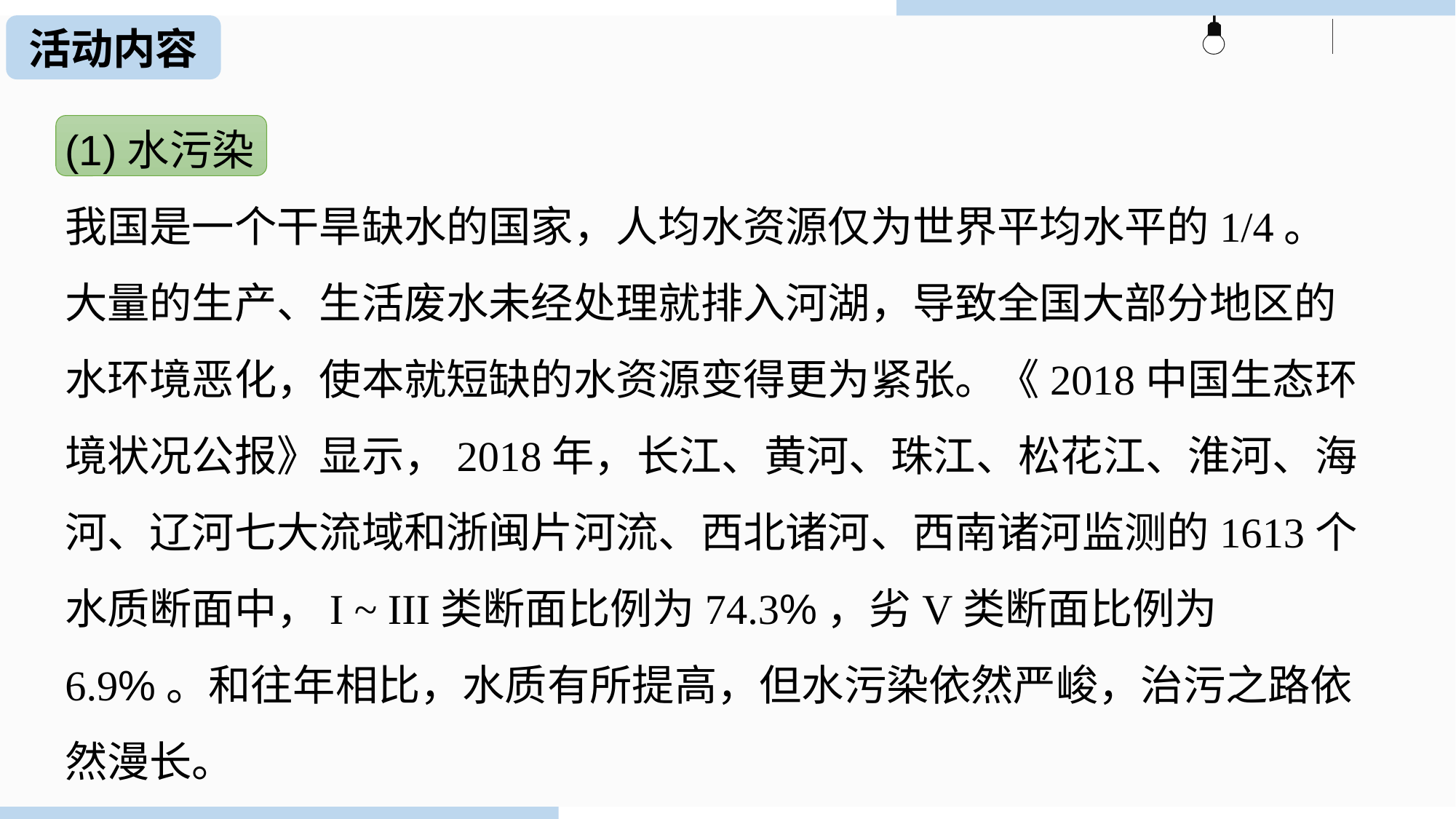

活动内容
(1)水污染
我国是一个干旱缺水的国家，人均水资源仅为世界平均水平的1/4。大量的生产、生活废水未经处理就排入河湖，导致全国大部分地区的水环境恶化，使本就短缺的水资源变得更为紧张。《2018中国生态环境状况公报》显示，2018年，长江、黄河、珠江、松花江、淮河、海河、辽河七大流域和浙闽片河流、西北诸河、西南诸河监测的1613个水质断面中，I ~ III类断面比例为74.3%，劣V类断面比例为6.9%。和往年相比，水质有所提高，但水污染依然严峻，治污之路依然漫长。